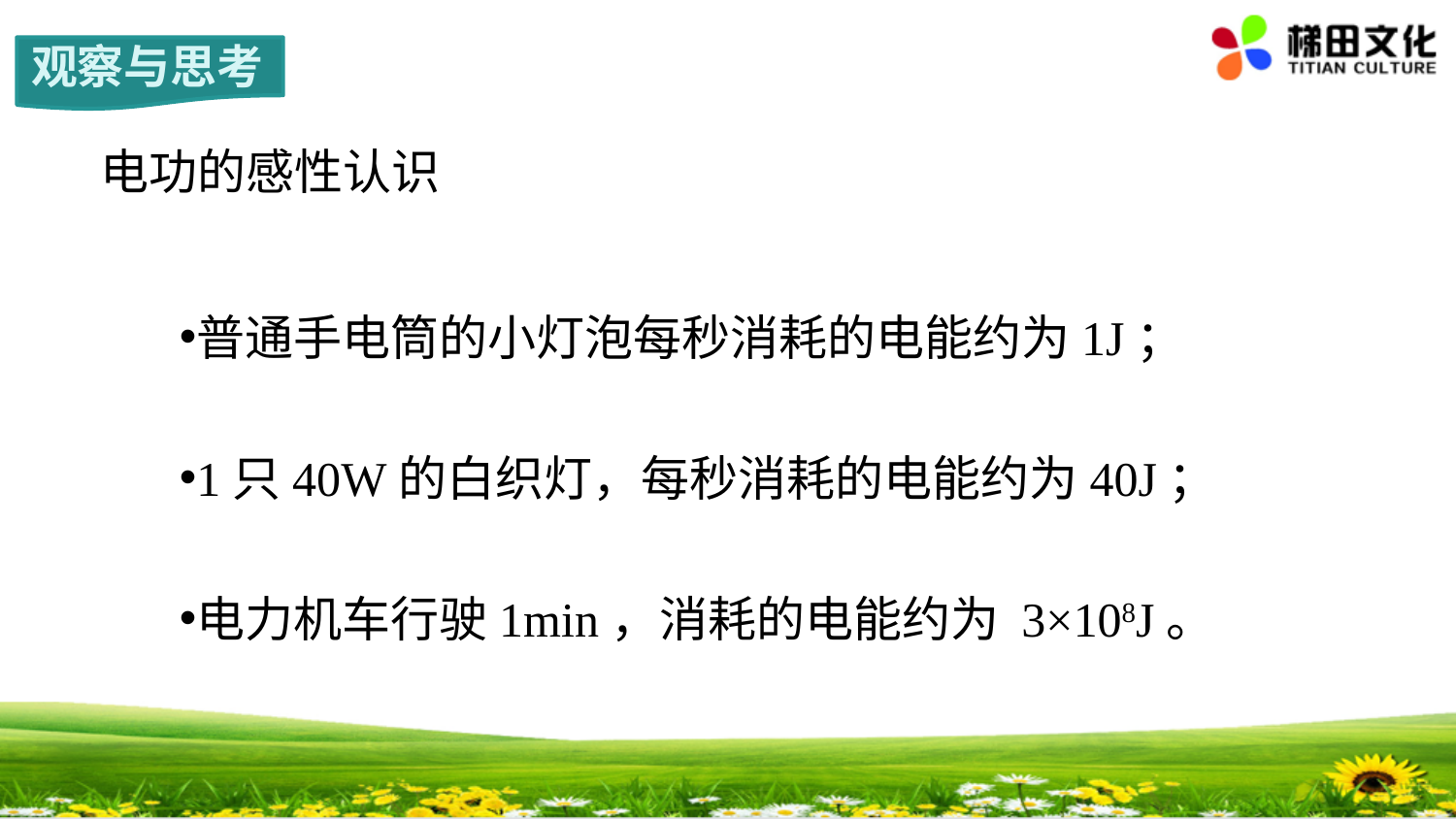

观察与思考

电功的感性认识
普通手电筒的小灯泡每秒消耗的电能约为1J；
1只40W的白织灯，每秒消耗的电能约为40J；
电力机车行驶1min，消耗的电能约为 3×108J。